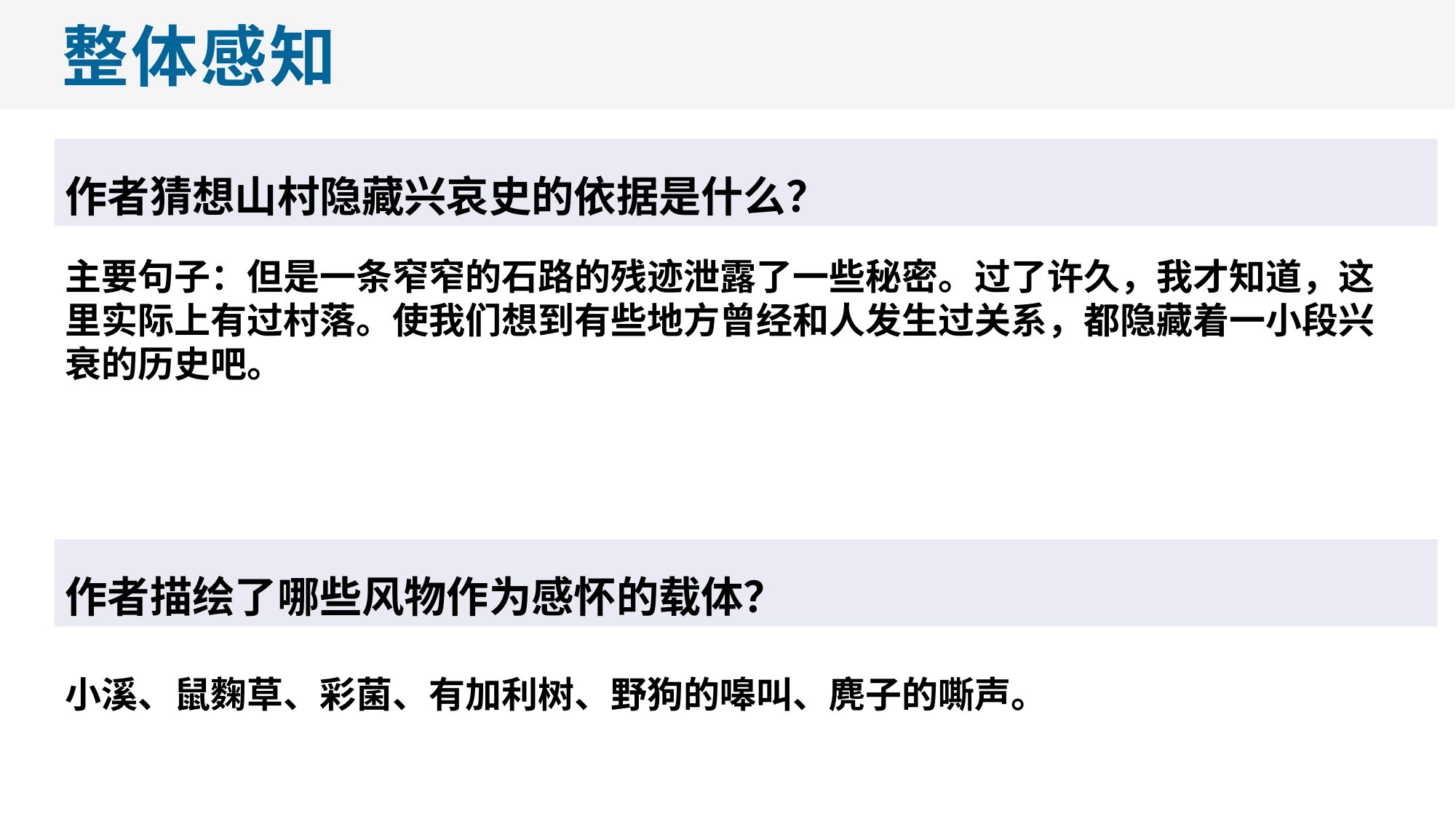

整体感知
作者猜想山村隐藏兴哀史的依据是什么？
主要句子：但是一条窄窄的石路的残迹泄露了一些秘密。过了许久，我才知道，这里实际上有过村落。使我们想到有些地方曾经和人发生过关系，都隐藏着一小段兴衰的历史吧。

作者描绘了哪些风物作为感怀的载体？
小溪、鼠麴草、彩菌、有加利树、野狗的嗥叫、麂子的嘶声。